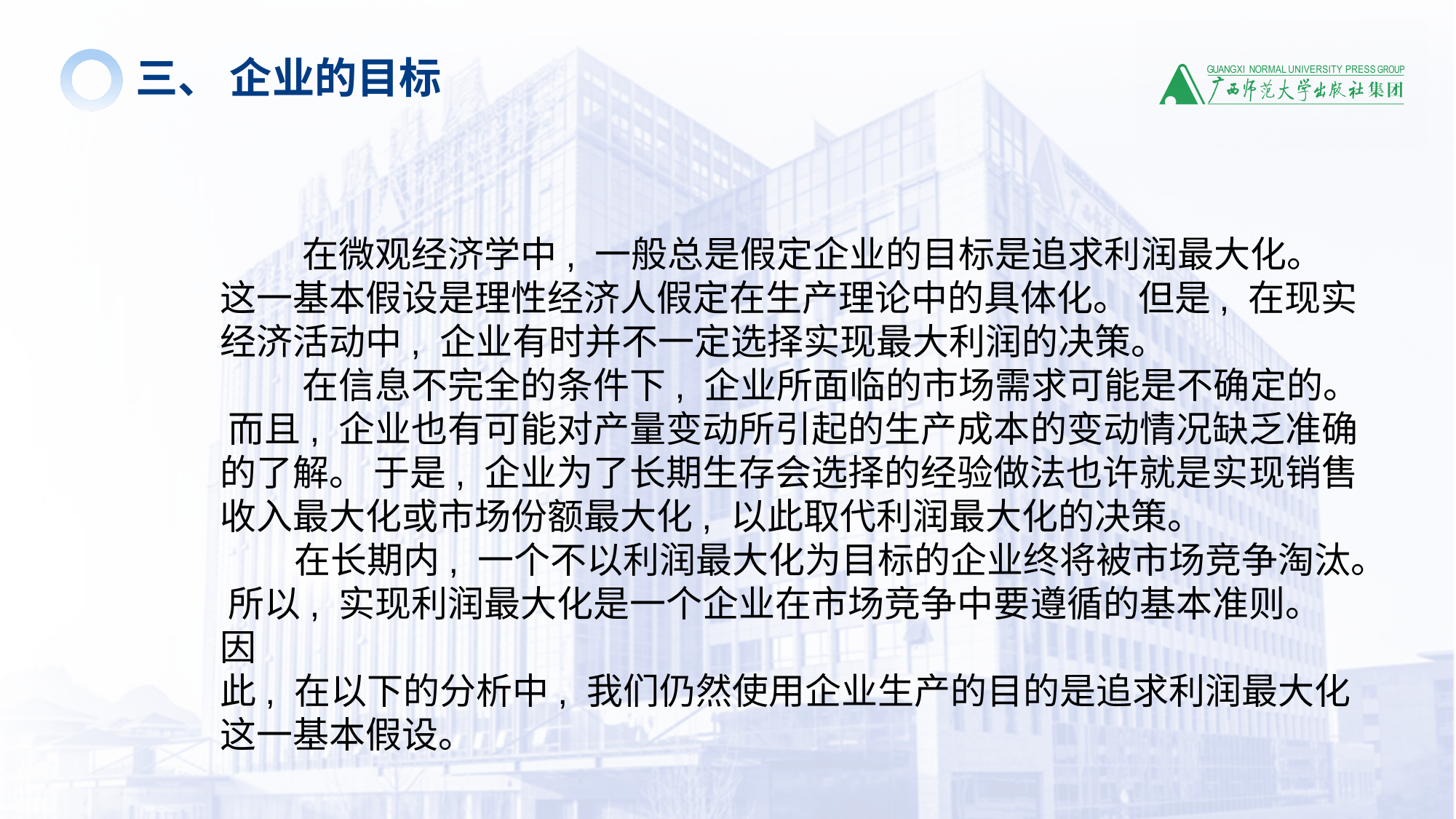

三、 企业的目标

         在微观经济学中, 一般总是假定企业的目标是追求利润最大化。 这一基本假设是理性经济人假定在生产理论中的具体化。 但是, 在现实经济活动中, 企业有时并不一定选择实现最大利润的决策。
         在信息不完全的条件下, 企业所面临的市场需求可能是不确定的。 而且, 企业也有可能对产量变动所引起的生产成本的变动情况缺乏准确的了解。 于是, 企业为了长期生存会选择的经验做法也许就是实现销售收入最大化或市场份额最大化, 以此取代利润最大化的决策。
        在长期内, 一个不以利润最大化为目标的企业终将被市场竞争淘汰。 所以, 实现利润最大化是一个企业在市场竞争中要遵循的基本准则。 因
此, 在以下的分析中, 我们仍然使用企业生产的目的是追求利润最大化这一基本假设。